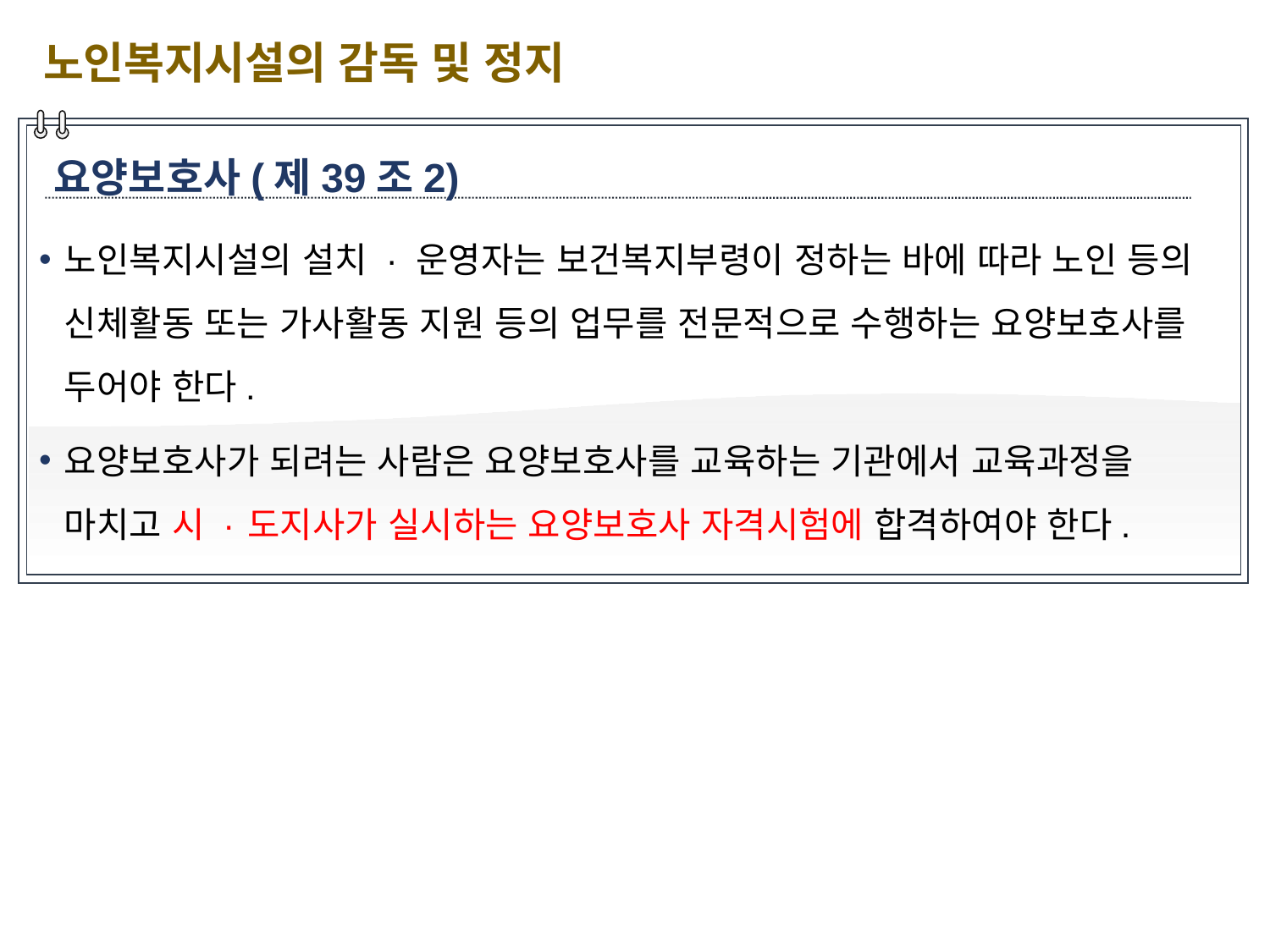

노인복지시설의 감독 및 정지

요양보호사(제39조2)

노인복지시설의 설치 · 운영자는 보건복지부령이 정하는 바에 따라 노인 등의 신체활동 또는 가사활동 지원 등의 업무를 전문적으로 수행하는 요양보호사를 두어야 한다.
요양보호사가 되려는 사람은 요양보호사를 교육하는 기관에서 교육과정을 마치고 시 · 도지사가 실시하는 요양보호사 자격시험에 합격하여야 한다.